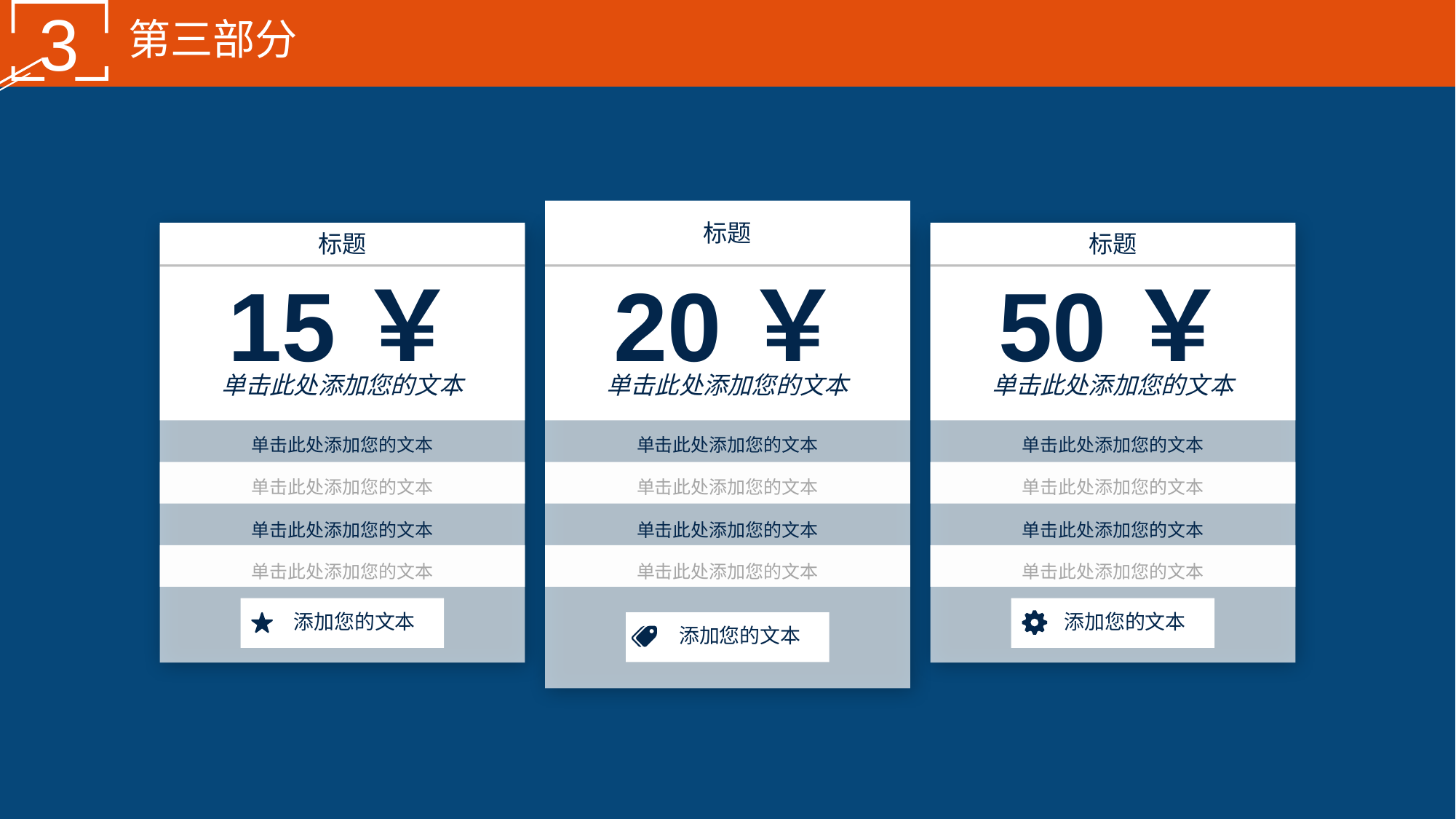

3

第三部分

标题
标题
标题

15￥
20￥
50￥

单击此处添加您的文本
单击此处添加您的文本
单击此处添加您的文本
单击此处添加您的文本
单击此处添加您的文本
单击此处添加您的文本

单击此处添加您的文本
单击此处添加您的文本
单击此处添加您的文本
单击此处添加您的文本
单击此处添加您的文本
单击此处添加您的文本

单击此处添加您的文本
单击此处添加您的文本
单击此处添加您的文本

添加您的文本
添加您的文本

添加您的文本